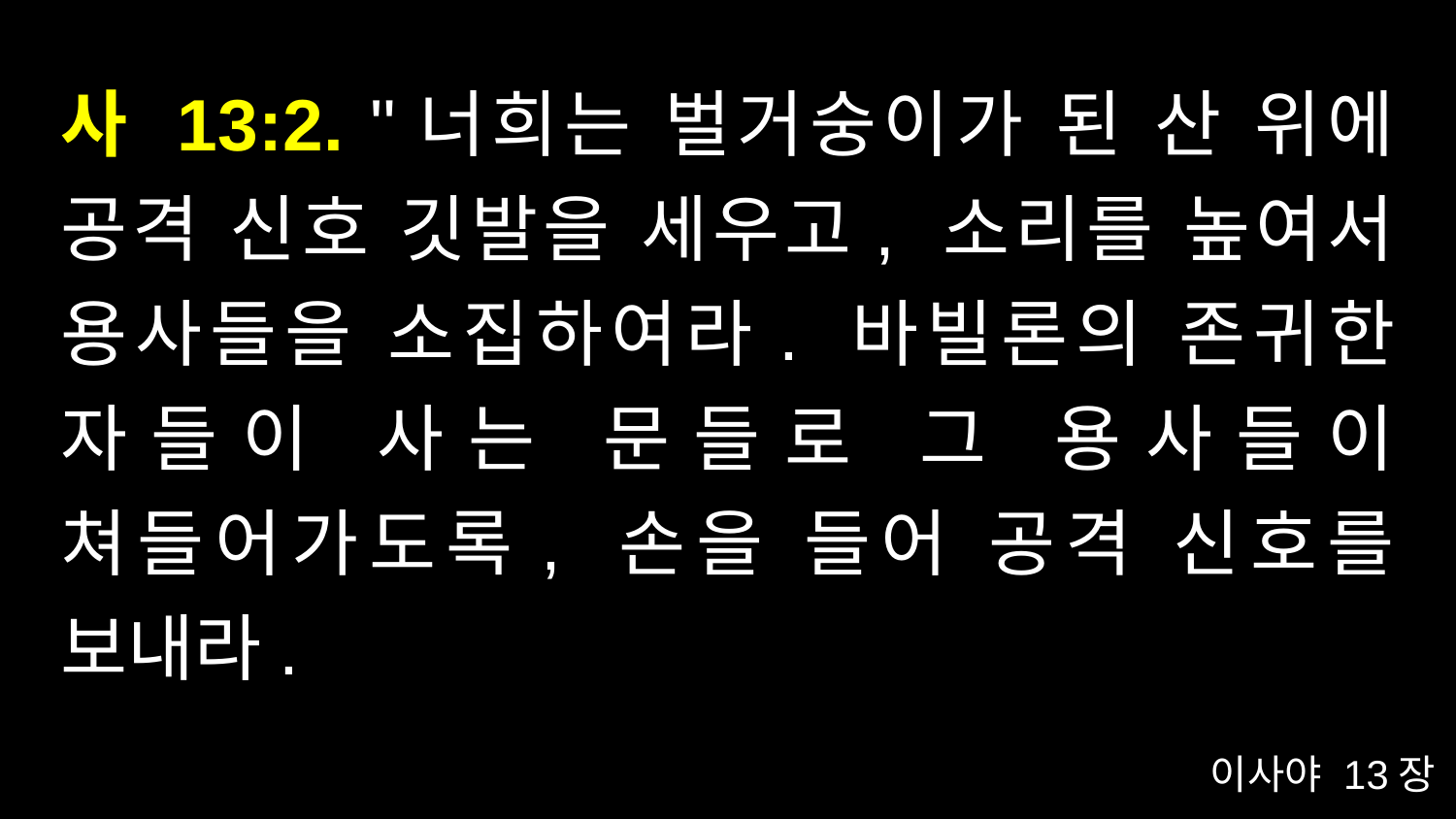

# 사 13:2. "너희는 벌거숭이가 된 산 위에 공격 신호 깃발을 세우고, 소리를 높여서 용사들을 소집하여라. 바빌론의 존귀한 자들이 사는 문들로 그 용사들이 쳐들어가도록, 손을 들어 공격 신호를 보내라.
이사야 13장